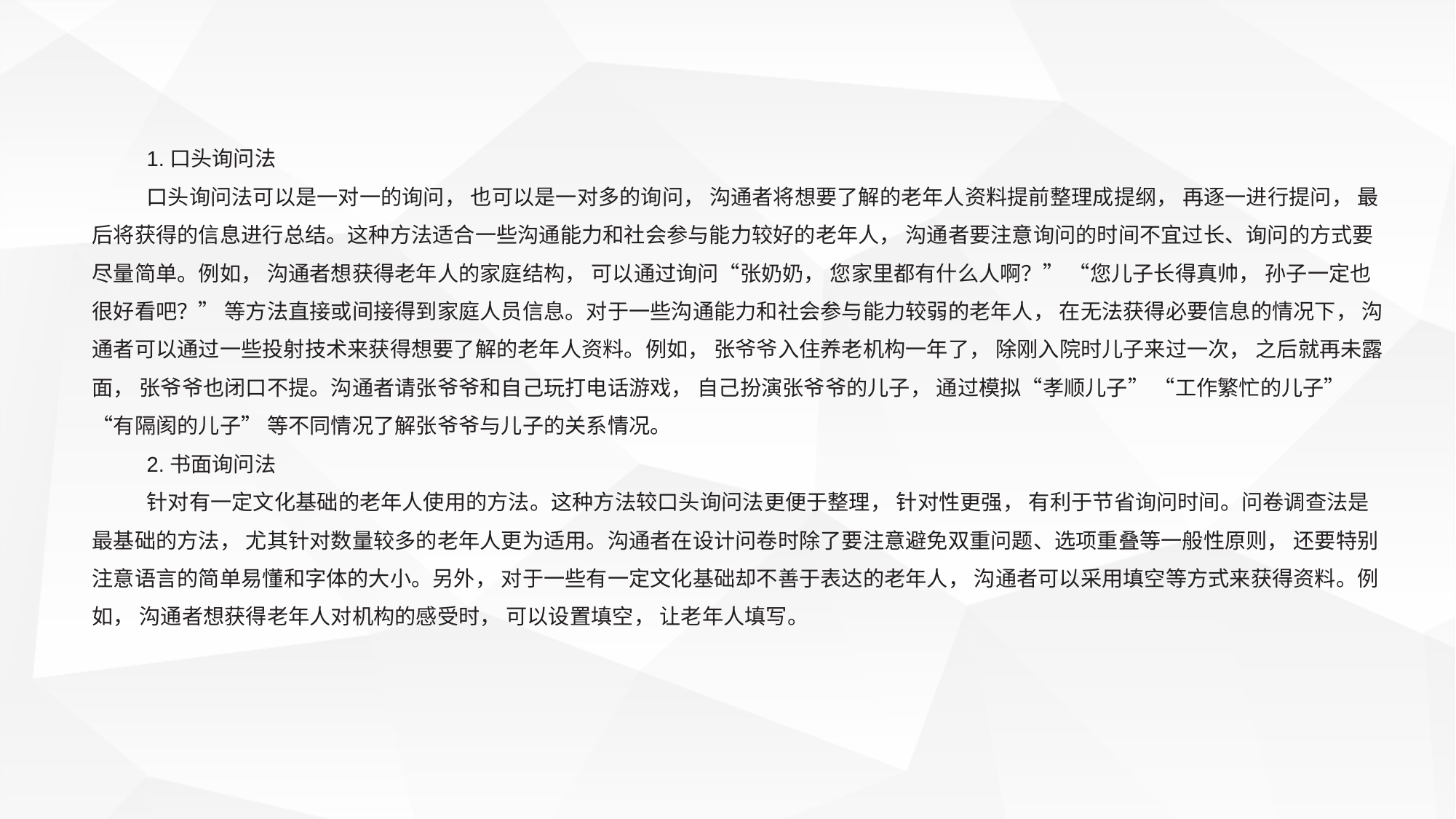

1.口头询问法
口头询问法可以是一对一的询问， 也可以是一对多的询问， 沟通者将想要了解的老年人资料提前整理成提纲， 再逐一进行提问， 最后将获得的信息进行总结。这种方法适合一些沟通能力和社会参与能力较好的老年人， 沟通者要注意询问的时间不宜过长、询问的方式要尽量简单。例如， 沟通者想获得老年人的家庭结构， 可以通过询问“张奶奶， 您家里都有什么人啊？” “您儿子长得真帅， 孙子一定也很好看吧？” 等方法直接或间接得到家庭人员信息。对于一些沟通能力和社会参与能力较弱的老年人， 在无法获得必要信息的情况下， 沟通者可以通过一些投射技术来获得想要了解的老年人资料。例如， 张爷爷入住养老机构一年了， 除刚入院时儿子来过一次， 之后就再未露面， 张爷爷也闭口不提。沟通者请张爷爷和自己玩打电话游戏， 自己扮演张爷爷的儿子， 通过模拟“孝顺儿子” “工作繁忙的儿子” “有隔阂的儿子” 等不同情况了解张爷爷与儿子的关系情况。
2.书面询问法
针对有一定文化基础的老年人使用的方法。这种方法较口头询问法更便于整理， 针对性更强， 有利于节省询问时间。问卷调查法是最基础的方法， 尤其针对数量较多的老年人更为适用。沟通者在设计问卷时除了要注意避免双重问题、选项重叠等一般性原则， 还要特别注意语言的简单易懂和字体的大小。另外， 对于一些有一定文化基础却不善于表达的老年人， 沟通者可以采用填空等方式来获得资料。例如， 沟通者想获得老年人对机构的感受时， 可以设置填空， 让老年人填写。